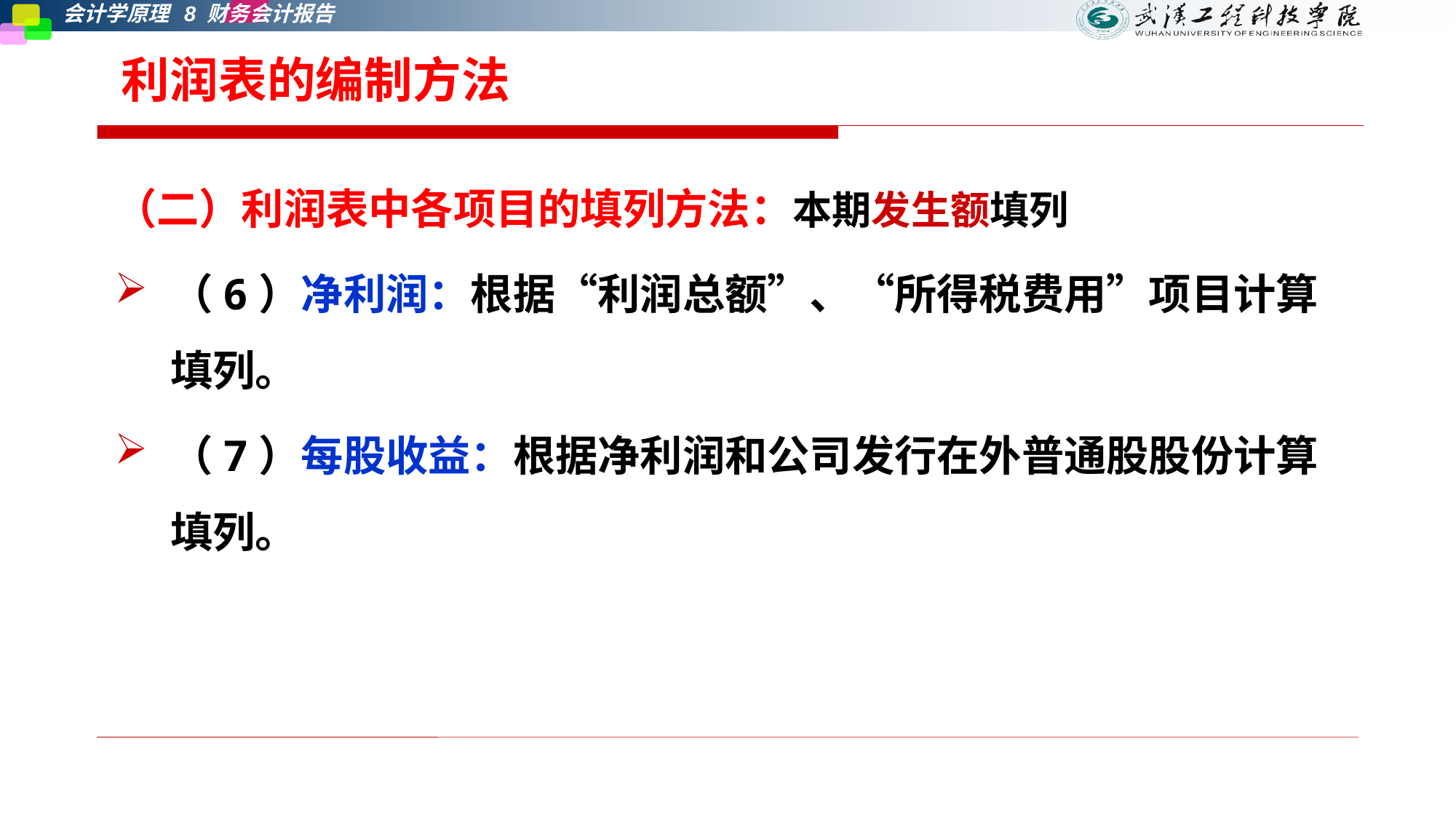

利润表的编制方法
（二）利润表中各项目的填列方法：本期发生额填列
（6）净利润：根据“利润总额”、“所得税费用”项目计算填列。
（7）每股收益：根据净利润和公司发行在外普通股股份计算填列。